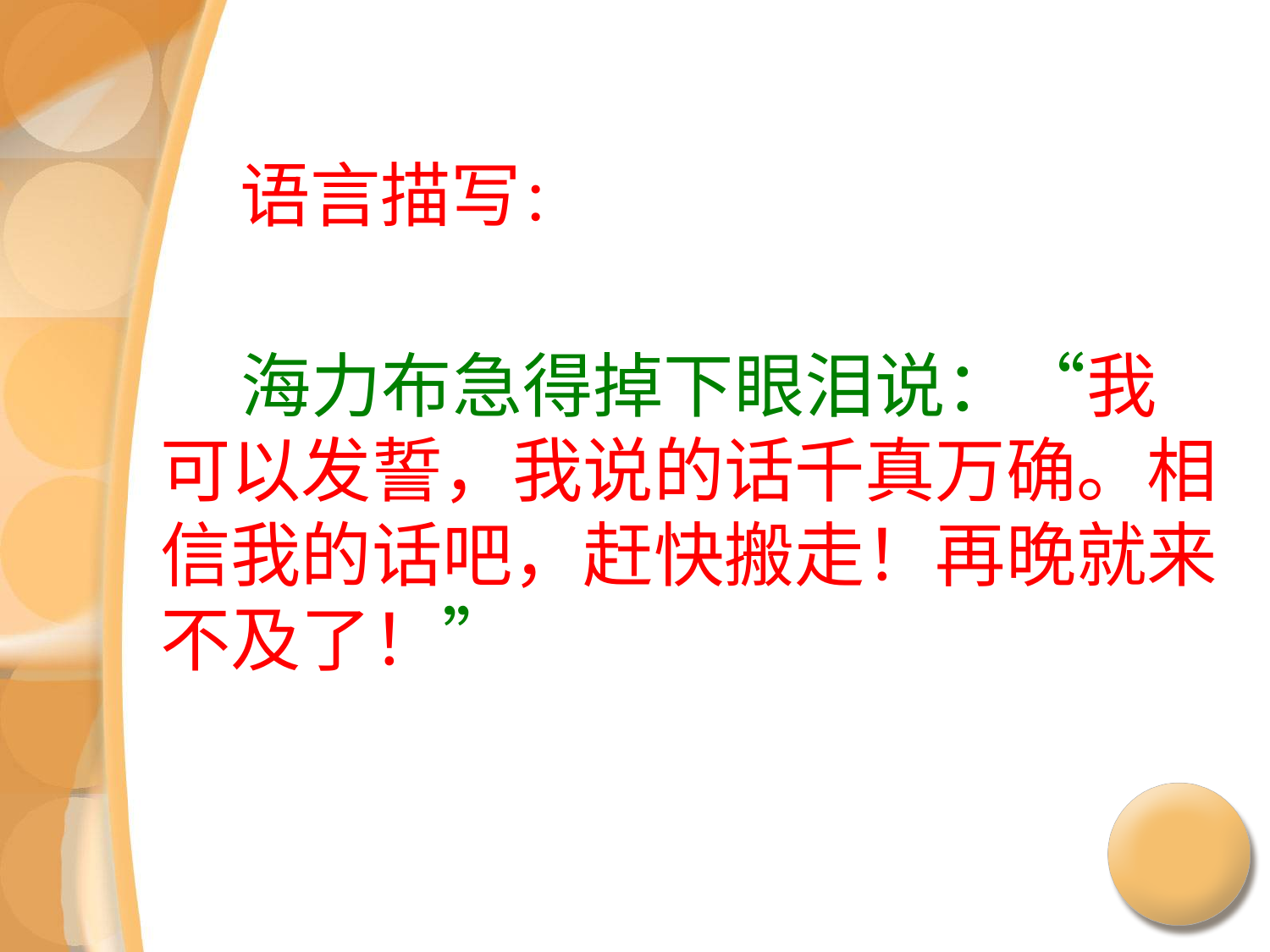

语言描写：
    海力布急得掉下眼泪说：“我可以发誓，我说的话千真万确。相信我的话吧，赶快搬走！再晚就来不及了！”